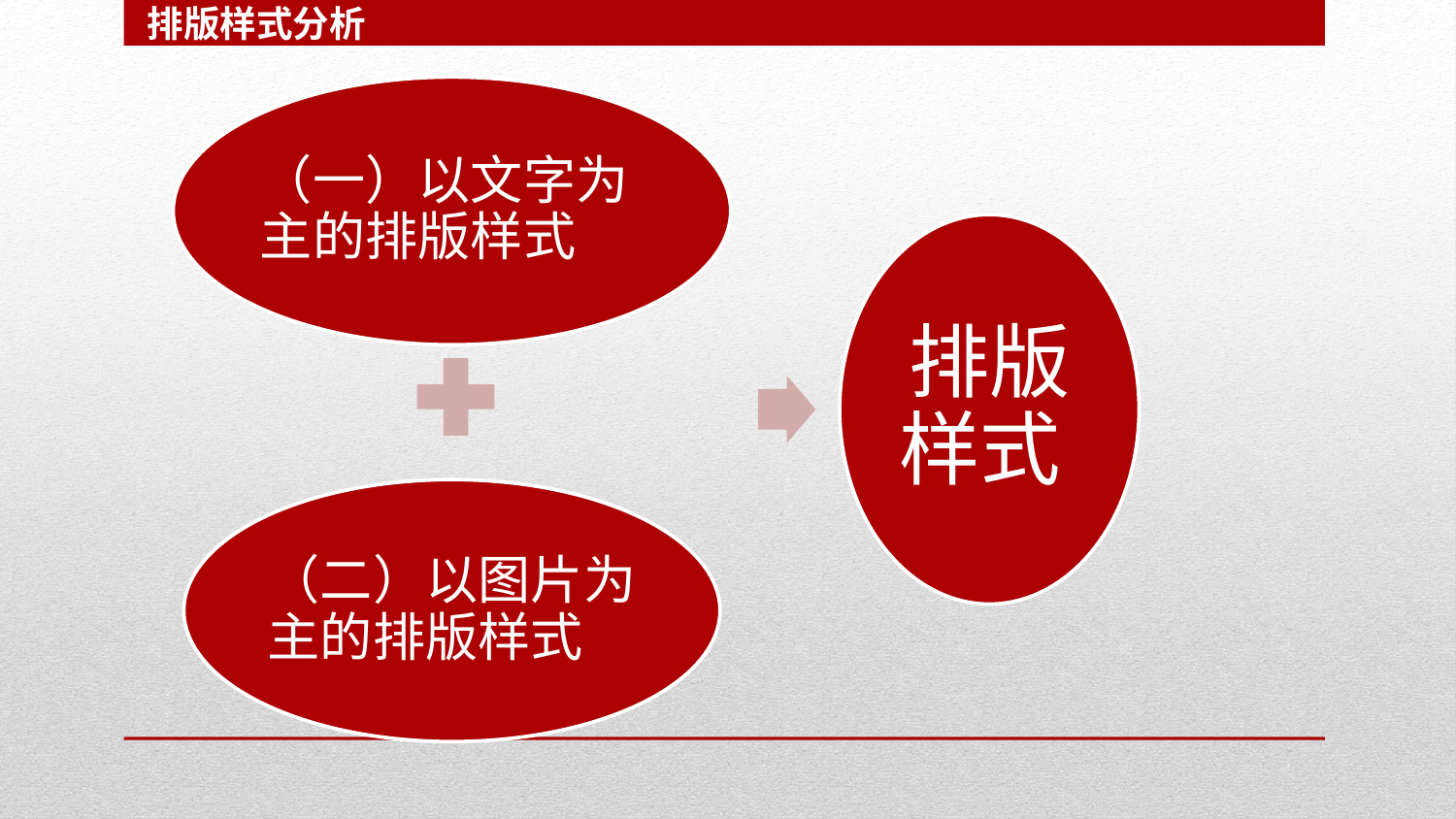

排版样式分析
（一）以文字为主的排版样式

（二）以图片为主的排版样式

排版样式